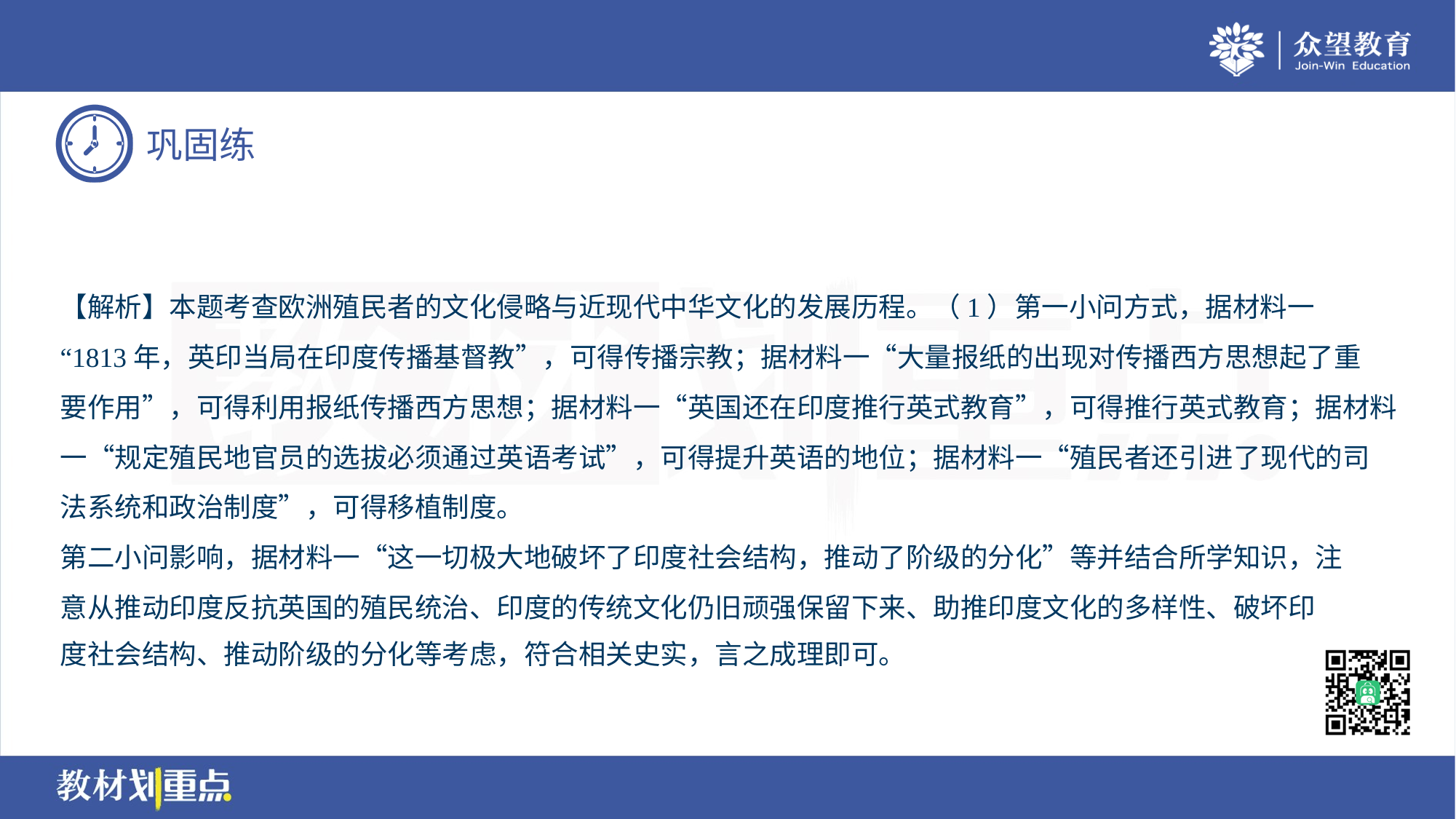

【解析】本题考查欧洲殖民者的文化侵略与近现代中华文化的发展历程。（1）第一小问方式，据材料一
“1813年，英印当局在印度传播基督教”，可得传播宗教；据材料一“大量报纸的出现对传播西方思想起了重
要作用”，可得利用报纸传播西方思想；据材料一“英国还在印度推行英式教育”，可得推行英式教育；据材料
一“规定殖民地官员的选拔必须通过英语考试”，可得提升英语的地位；据材料一“殖民者还引进了现代的司
法系统和政治制度”，可得移植制度。
第二小问影响，据材料一“这一切极大地破坏了印度社会结构，推动了阶级的分化”等并结合所学知识，注
意从推动印度反抗英国的殖民统治、印度的传统文化仍旧顽强保留下来、助推印度文化的多样性、破坏印
度社会结构、推动阶级的分化等考虑，符合相关史实，言之成理即可。